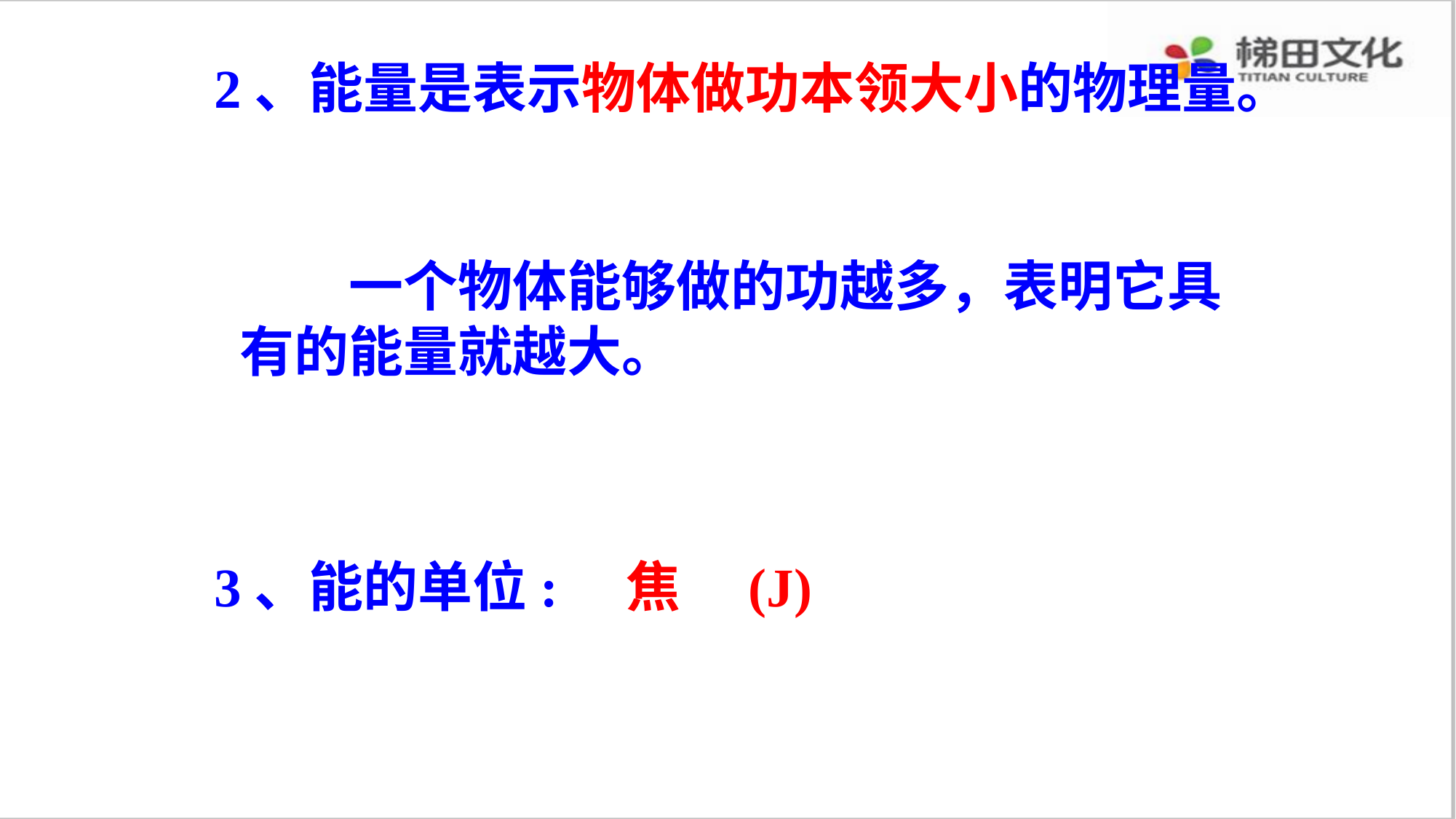

2、能量是表示物体做功本领大小的物理量。
　　一个物体能够做的功越多，表明它具有的能量就越大。
3、能的单位:　焦　(J)